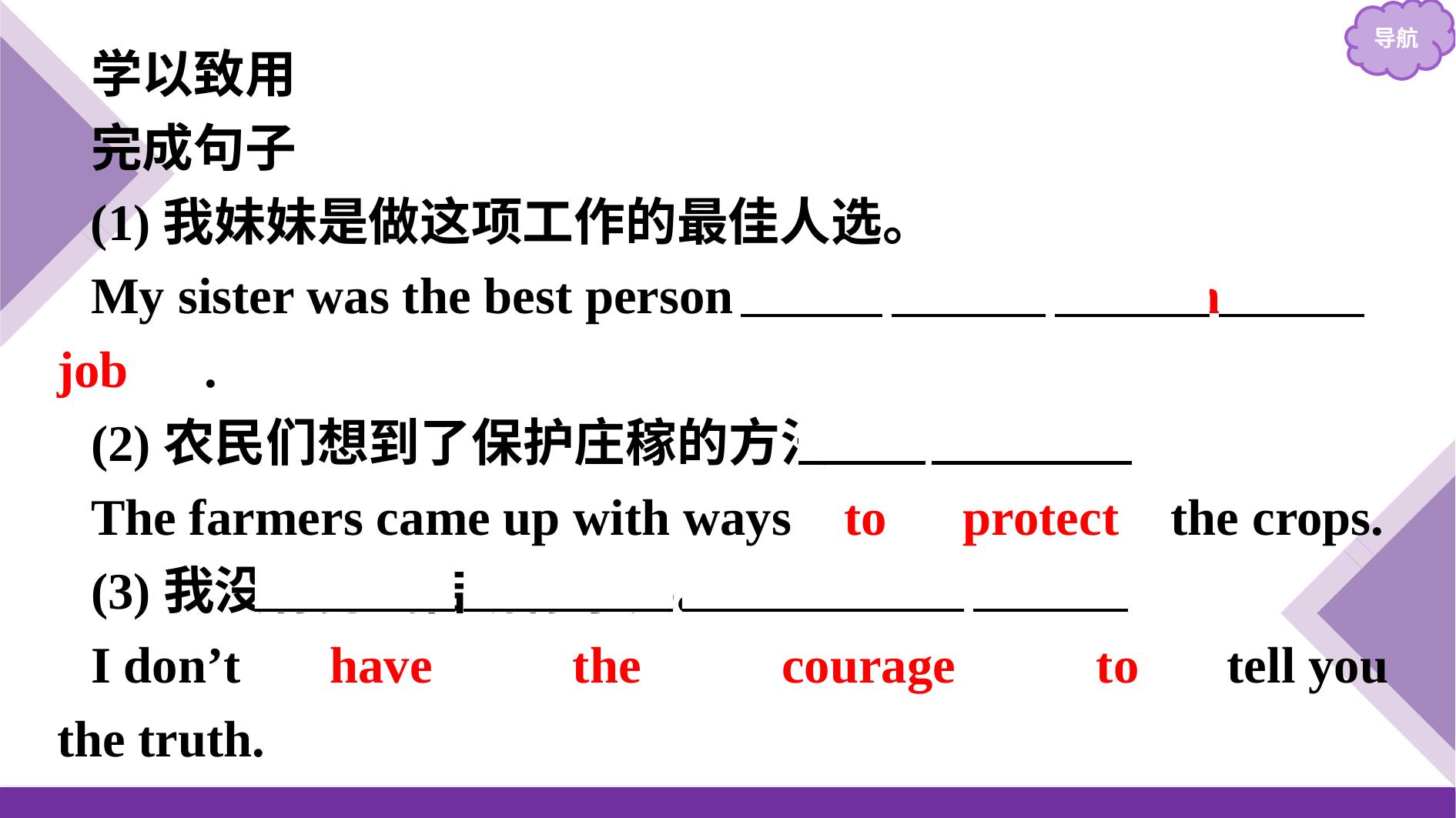

学以致用
完成句子
(1)我妹妹是做这项工作的最佳人选。
My sister was the best person 　to　　do　　the 　job　.
(2)农民们想到了保护庄稼的方法。
The farmers came up with ways    to　protect    the crops.
(3)我没有勇气告诉你事实。
I don’t 　have　 　the　 　courage　 　to　 tell you the truth.